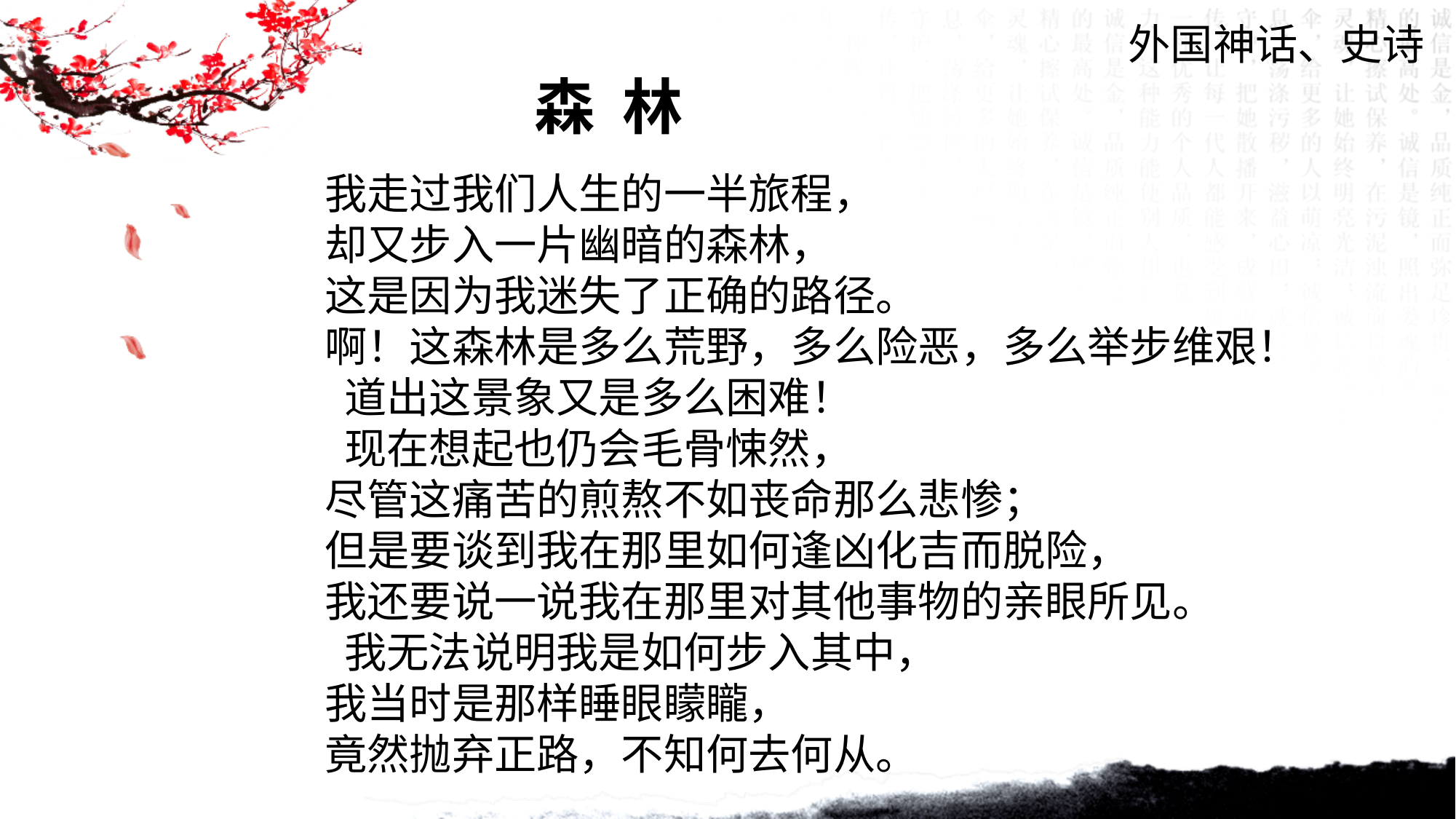

外国神话、史诗
森  林
我走过我们人生的一半旅程，
却又步入一片幽暗的森林，
这是因为我迷失了正确的路径。
啊！这森林是多么荒野，多么险恶，多么举步维艰！
 道出这景象又是多么困难！
 现在想起也仍会毛骨悚然，
尽管这痛苦的煎熬不如丧命那么悲惨；
但是要谈到我在那里如何逢凶化吉而脱险，
我还要说一说我在那里对其他事物的亲眼所见。
 我无法说明我是如何步入其中，
我当时是那样睡眼矇矓，
竟然抛弃正路，不知何去何从。